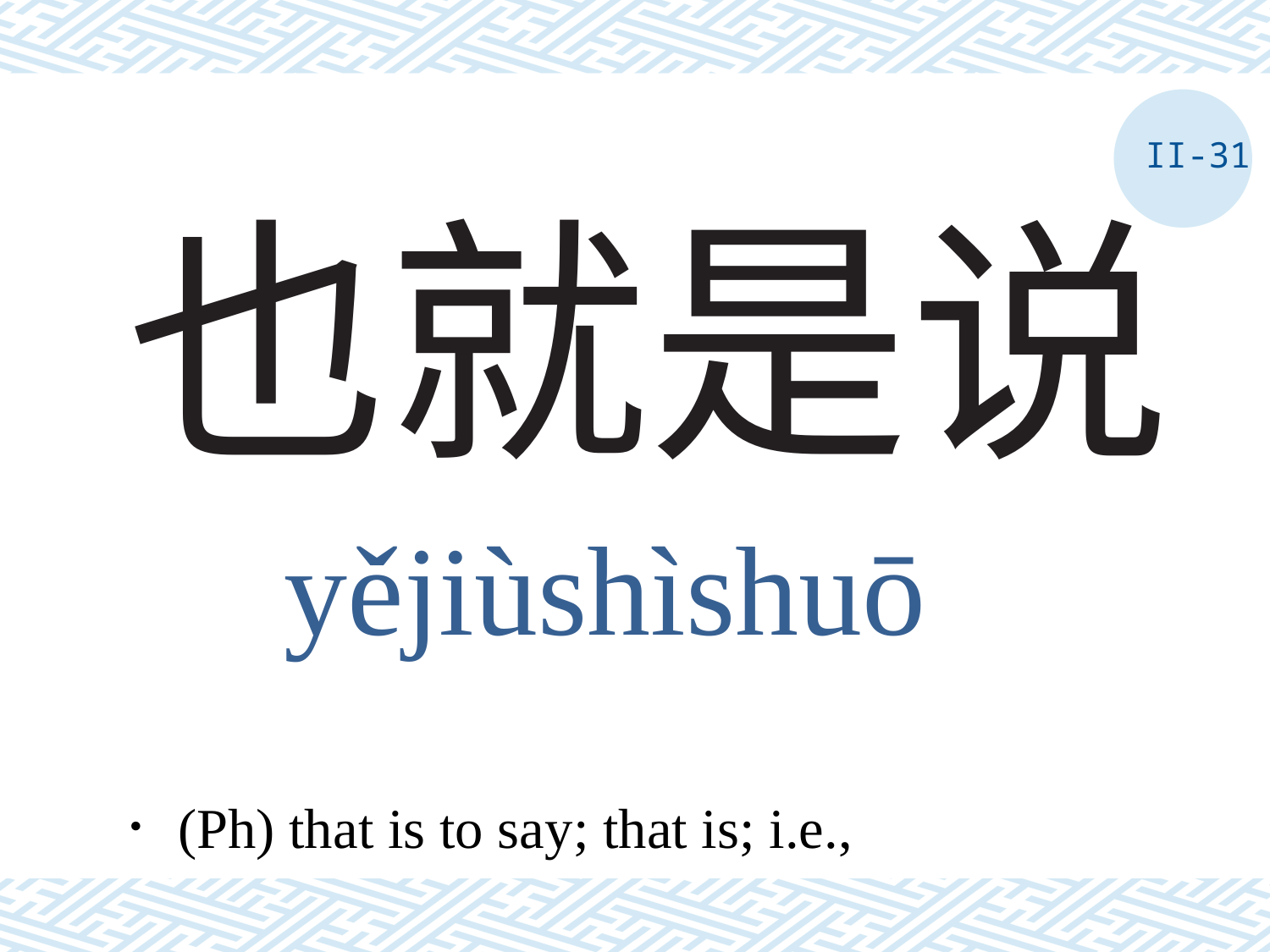

II-31

# 也就是说
yějiùshìshuō
．(Ph) that is to say; that is; i.e.,